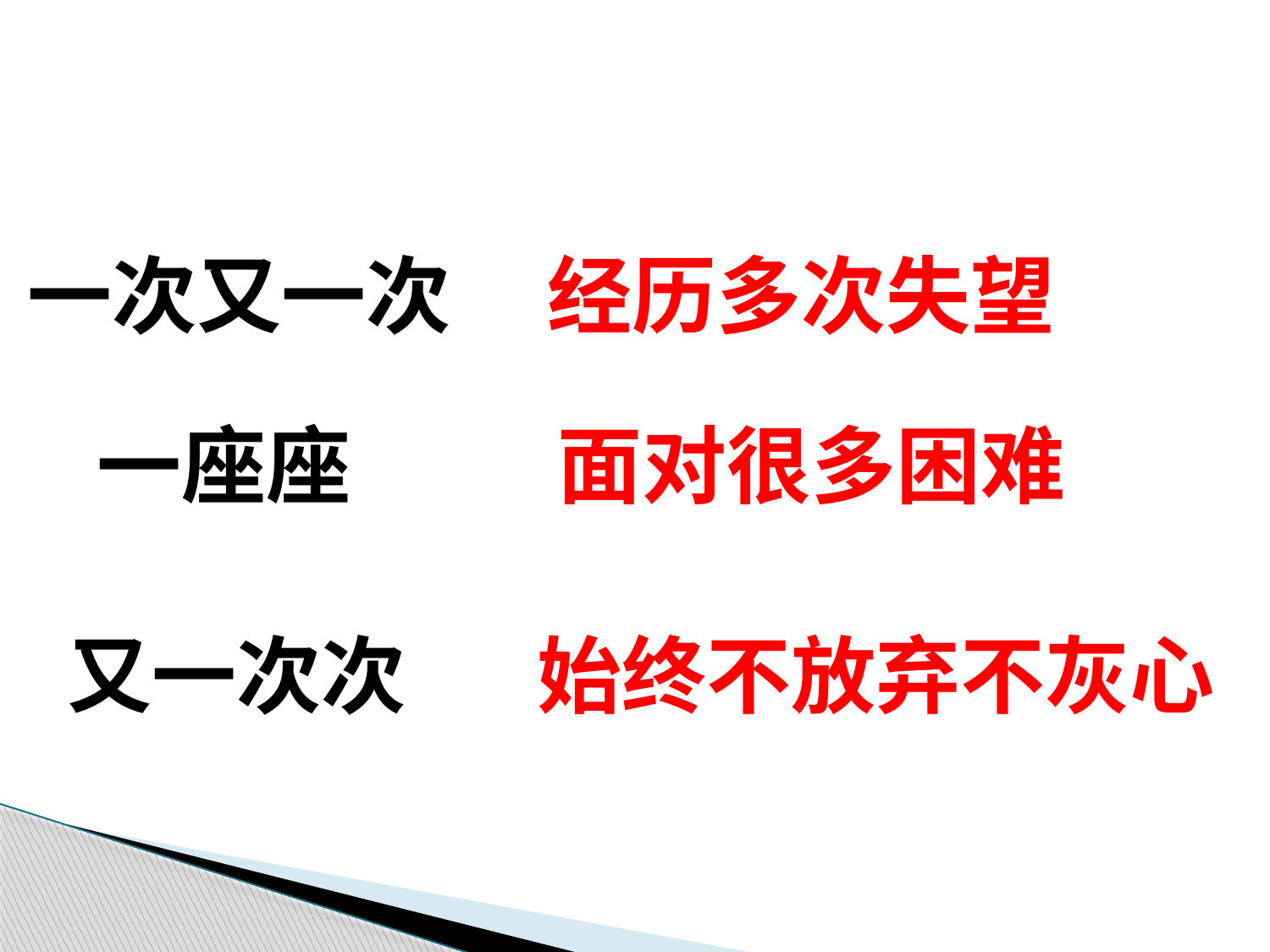

一次又一次
经历多次失望
一座座
面对很多困难
又一次次
始终不放弃不灰心